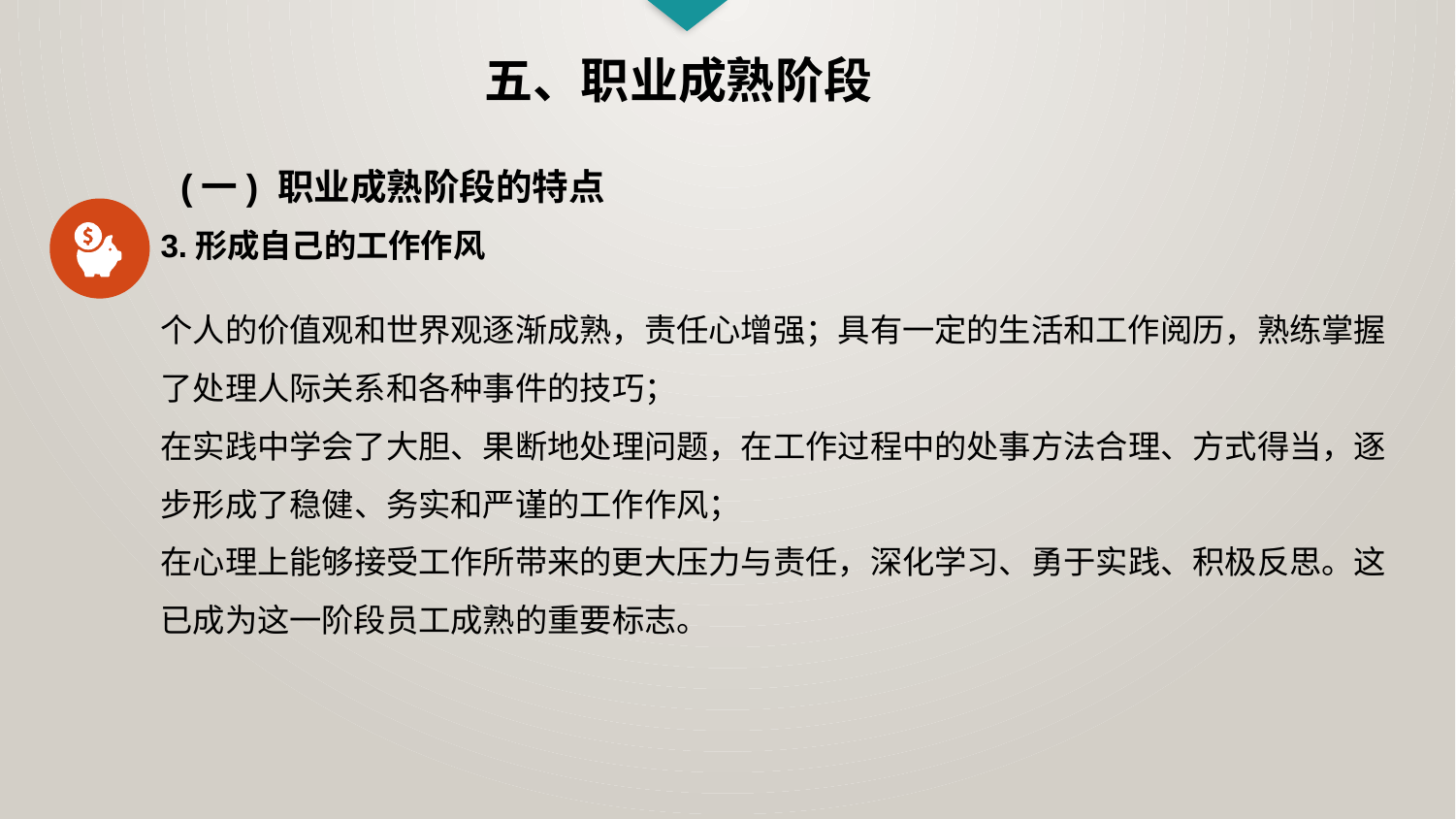

五、职业成熟阶段
(一) 职业成熟阶段的特点

3.形成自己的工作作风

个人的价值观和世界观逐渐成熟，责任心增强；具有一定的生活和工作阅历，熟练掌握了处理人际关系和各种事件的技巧；
在实践中学会了大胆、果断地处理问题，在工作过程中的处事方法合理、方式得当，逐步形成了稳健、务实和严谨的工作作风；
在心理上能够接受工作所带来的更大压力与责任，深化学习、勇于实践、积极反思。这已成为这一阶段员工成熟的重要标志。
53